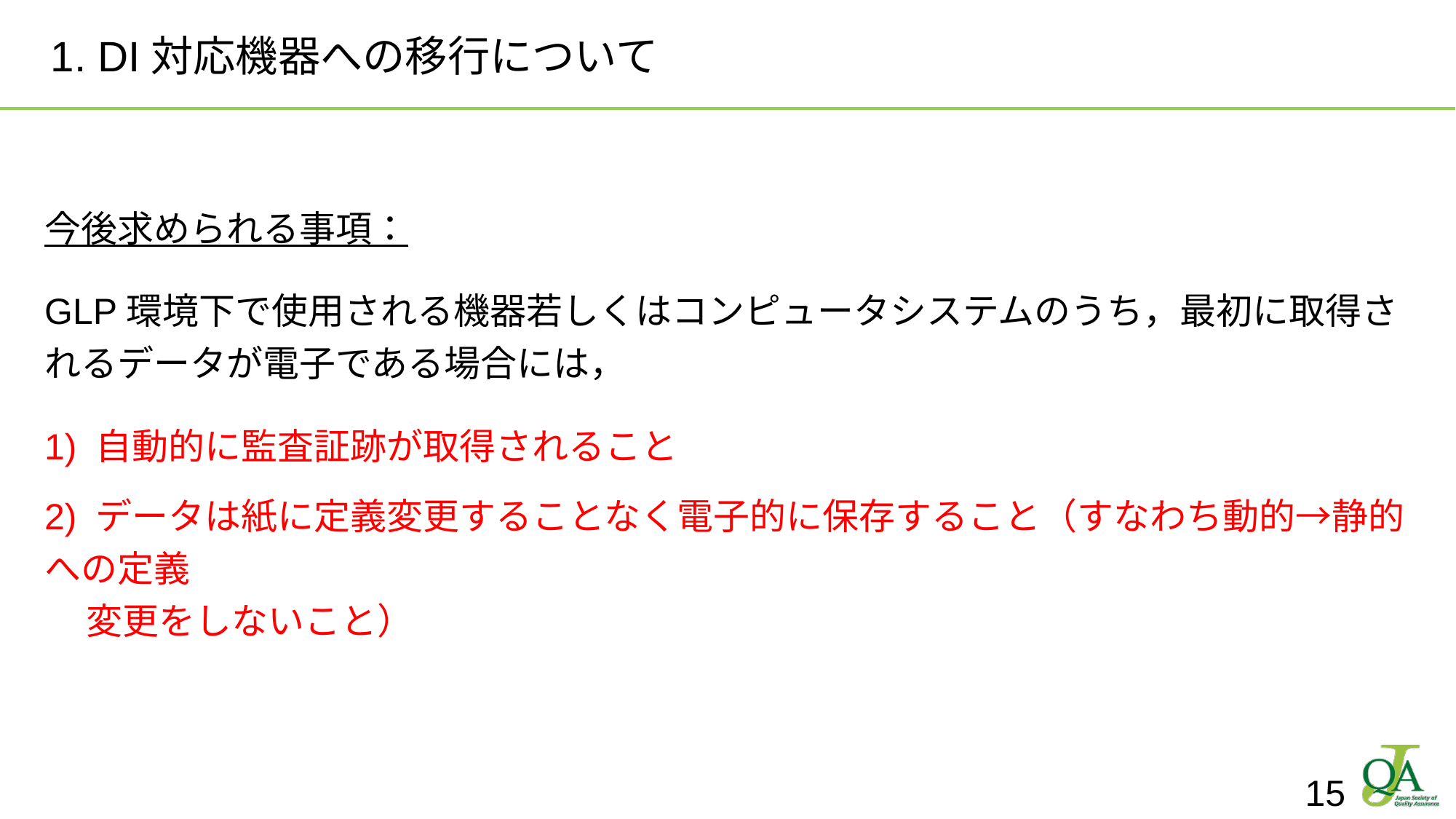

# 1. DI対応機器への移行について
今後求められる事項：

GLP環境下で使用される機器若しくはコンピュータシステムのうち，最初に取得されるデータが電子である場合には，

1) 自動的に監査証跡が取得されること

2) データは紙に定義変更することなく電子的に保存すること（すなわち動的→静的への定義
    変更をしないこと）